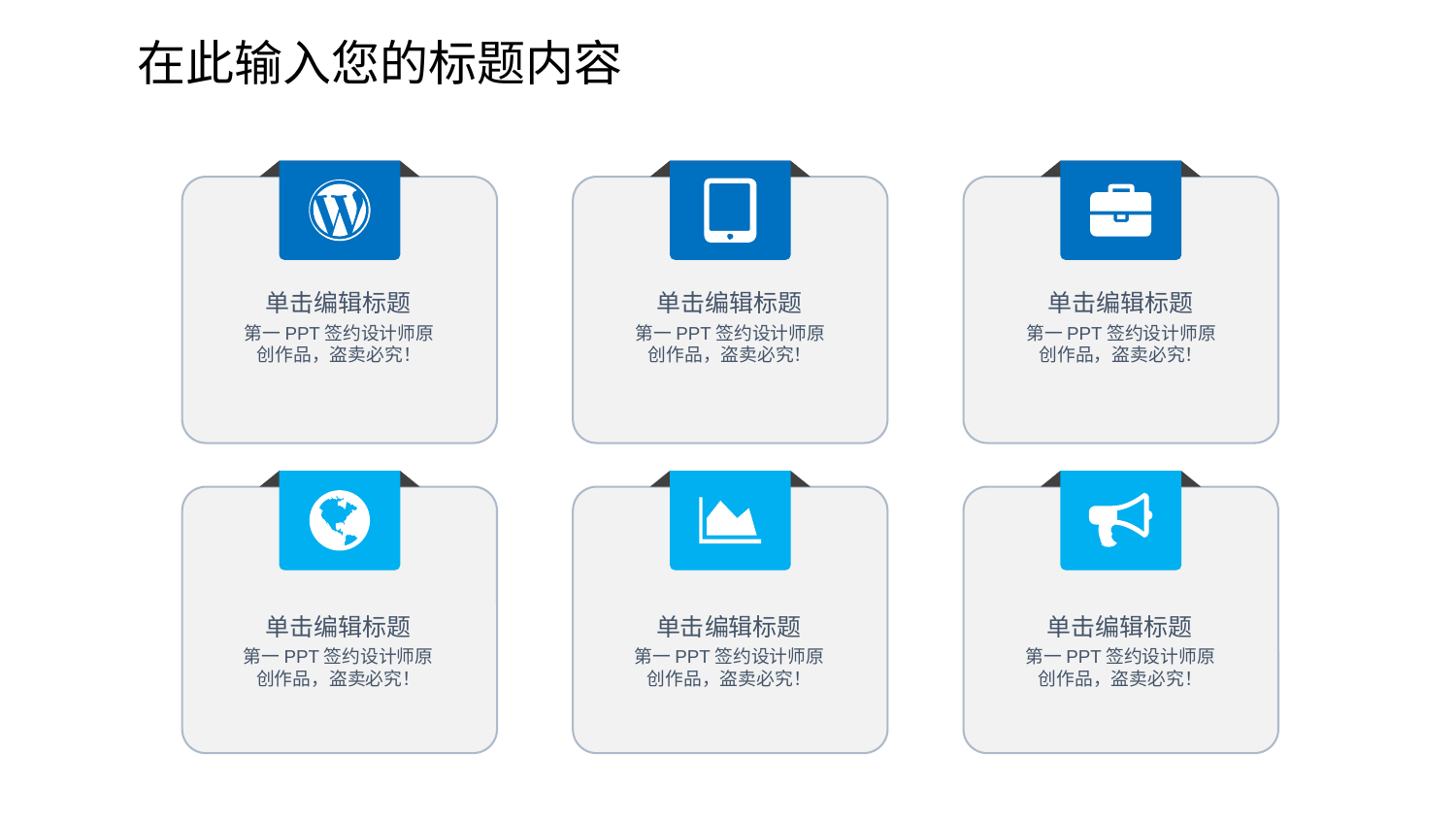

在此输入您的标题内容

单击编辑标题
第一PPT签约设计师原创作品，盗卖必究！

单击编辑标题
第一PPT签约设计师原创作品，盗卖必究！

单击编辑标题
第一PPT签约设计师原创作品，盗卖必究！

单击编辑标题
第一PPT签约设计师原创作品，盗卖必究！

单击编辑标题
第一PPT签约设计师原创作品，盗卖必究！

单击编辑标题
第一PPT签约设计师原创作品，盗卖必究！